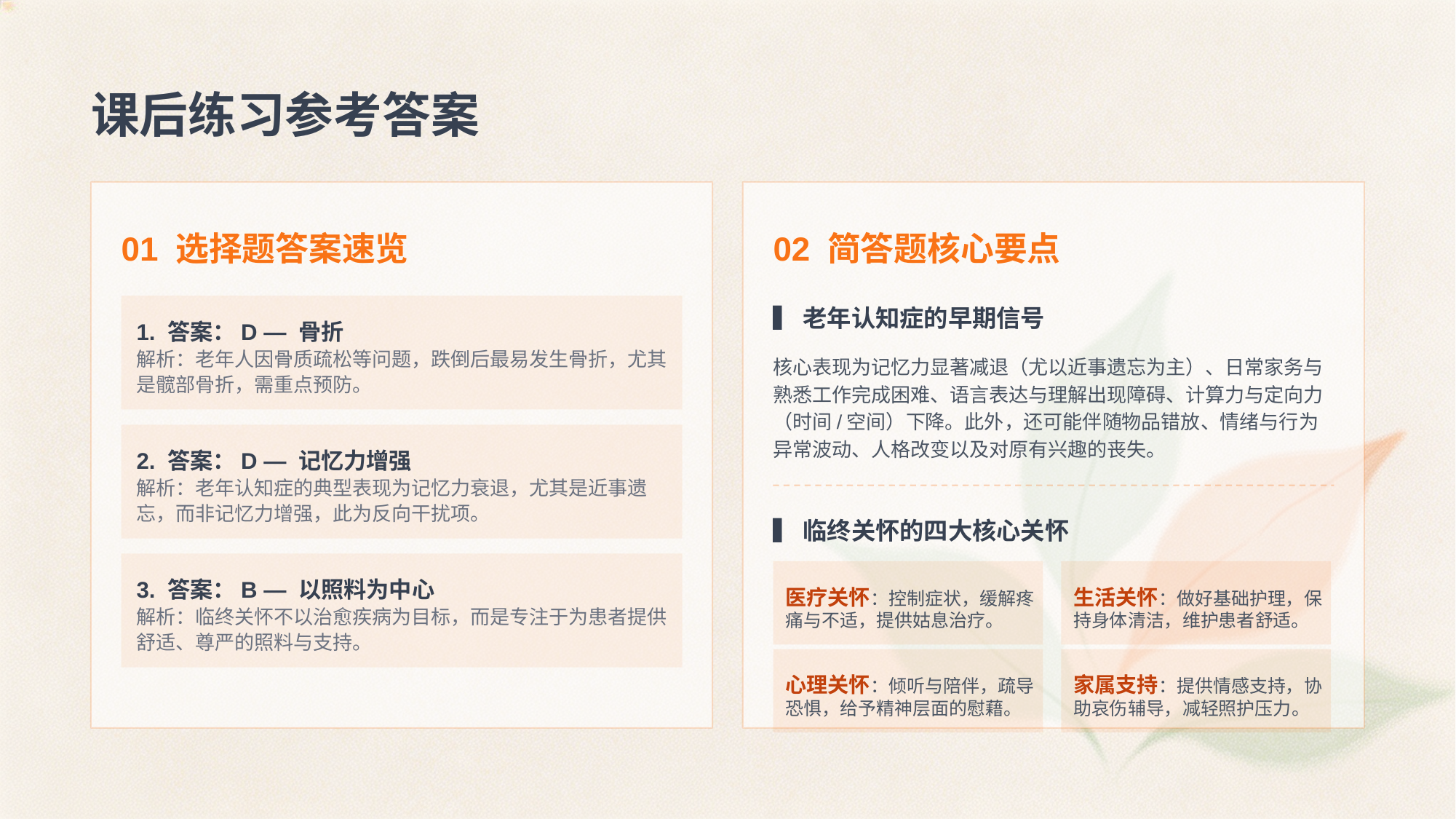

课后练习参考答案

01 选择题答案速览
02 简答题核心要点

▍老年认知症的早期信号
1. 答案：D — 骨折
解析：老年人因骨质疏松等问题，跌倒后最易发生骨折，尤其是髋部骨折，需重点预防。
核心表现为记忆力显著减退（尤以近事遗忘为主）、日常家务与熟悉工作完成困难、语言表达与理解出现障碍、计算力与定向力（时间/空间）下降。此外，还可能伴随物品错放、情绪与行为异常波动、人格改变以及对原有兴趣的丧失。

2. 答案：D — 记忆力增强
解析：老年认知症的典型表现为记忆力衰退，尤其是近事遗忘，而非记忆力增强，此为反向干扰项。
▍临终关怀的四大核心关怀

3. 答案：B — 以照料为中心
解析：临终关怀不以治愈疾病为目标，而是专注于为患者提供舒适、尊严的照料与支持。
医疗关怀：控制症状，缓解疼痛与不适，提供姑息治疗。
生活关怀：做好基础护理，保持身体清洁，维护患者舒适。

心理关怀：倾听与陪伴，疏导恐惧，给予精神层面的慰藉。
家属支持：提供情感支持，协助哀伤辅导，减轻照护压力。